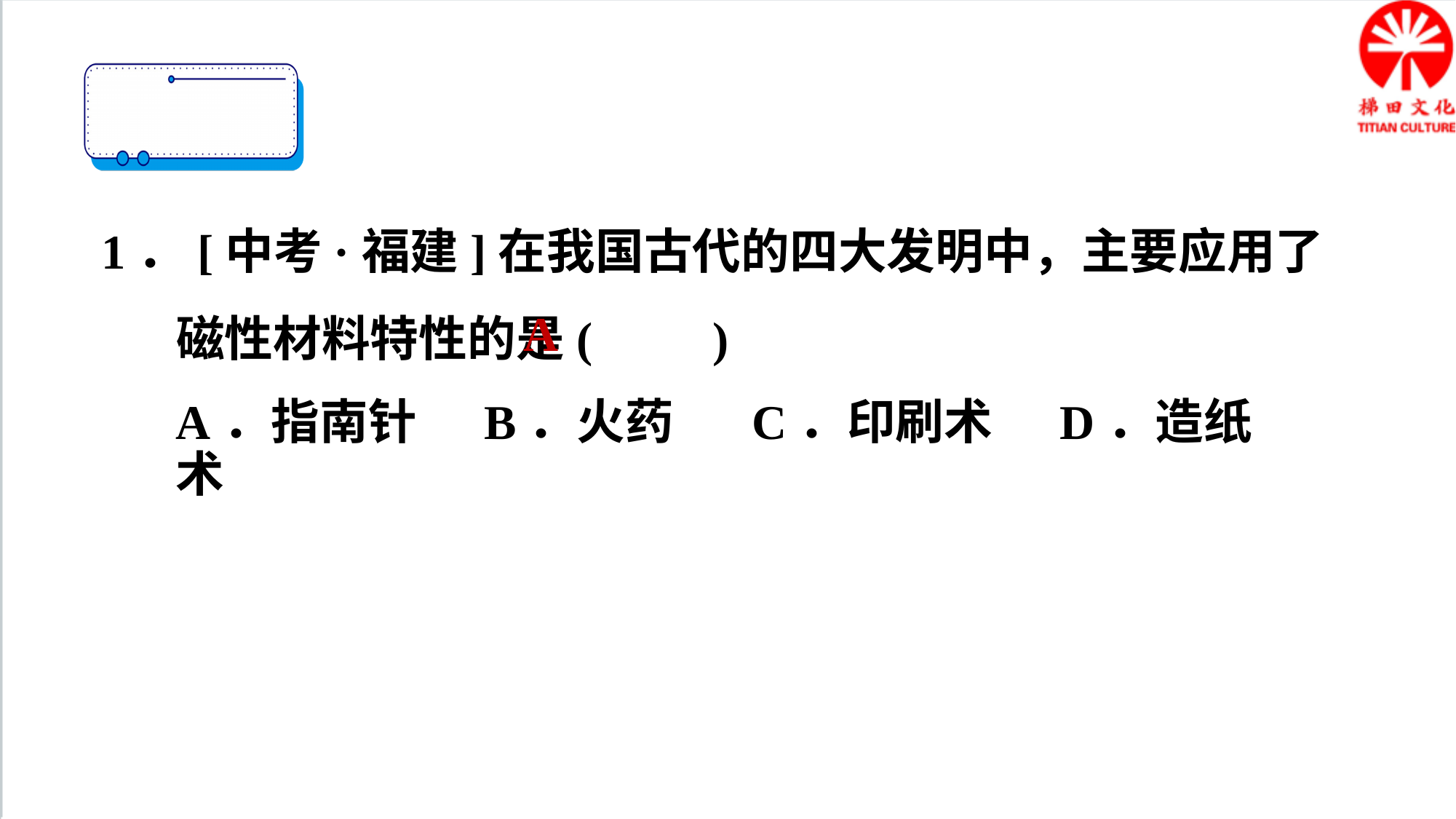

1．[中考·福建]在我国古代的四大发明中，主要应用了磁性材料特性的是(　　)
A
A．指南针     B．火药      C．印刷术     D．造纸术